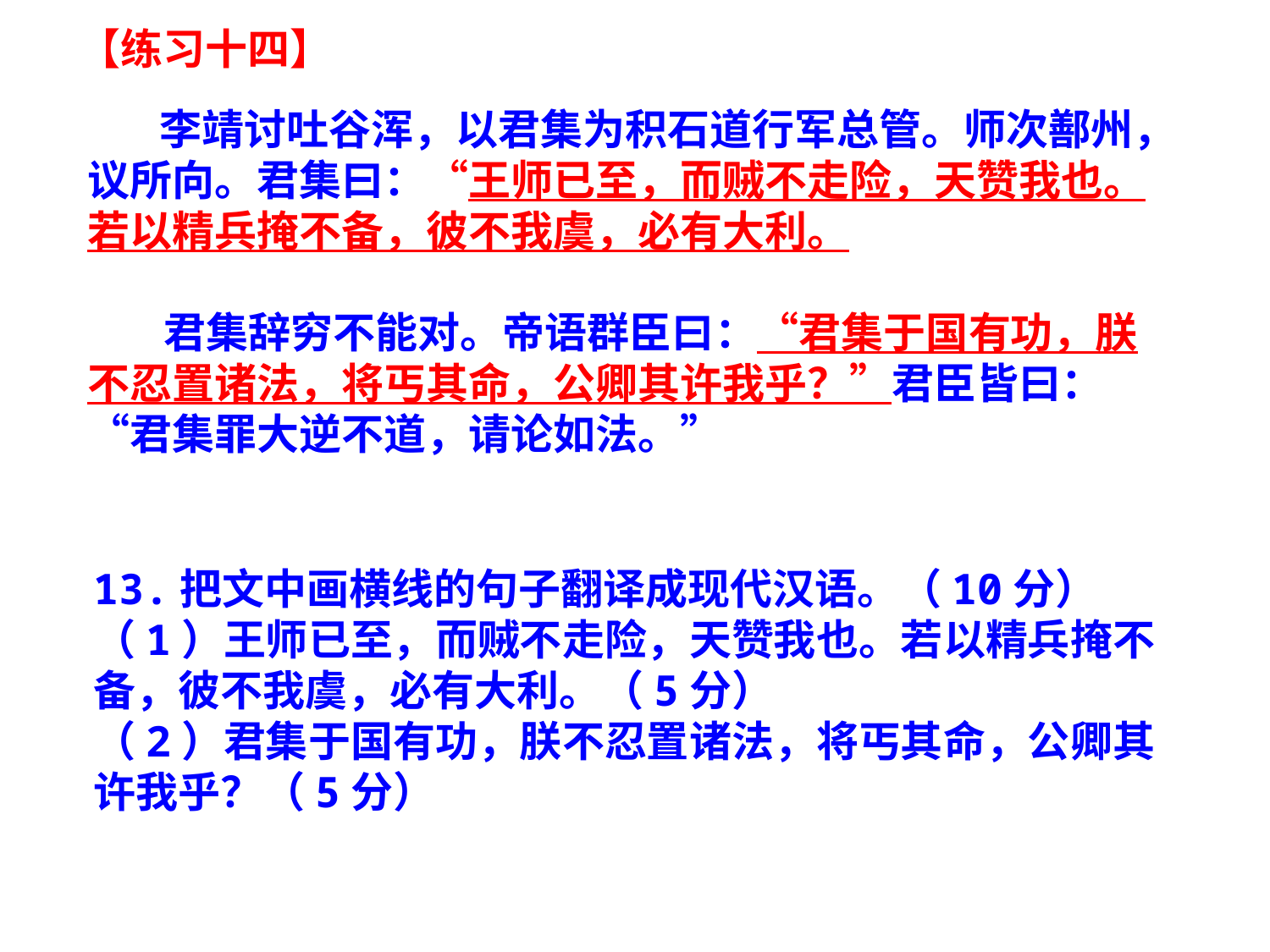

【练习十四】
         李靖讨吐谷浑，以君集为积石道行军总管。师次鄯州，议所向。君集曰：“王师已至，而贼不走险，天赞我也。若以精兵掩不备，彼不我虞，必有大利。

       君集辞穷不能对。帝语群臣曰：“君集于国有功，朕不忍置诸法，将丐其命，公卿其许我乎？”君臣皆曰：“君集罪大逆不道，请论如法。”
13.把文中画横线的句子翻译成现代汉语。（10分）
（1）王师已至，而贼不走险，天赞我也。若以精兵掩不备，彼不我虞，必有大利。（5分）
（2）君集于国有功，朕不忍置诸法，将丐其命，公卿其许我乎？（5分）